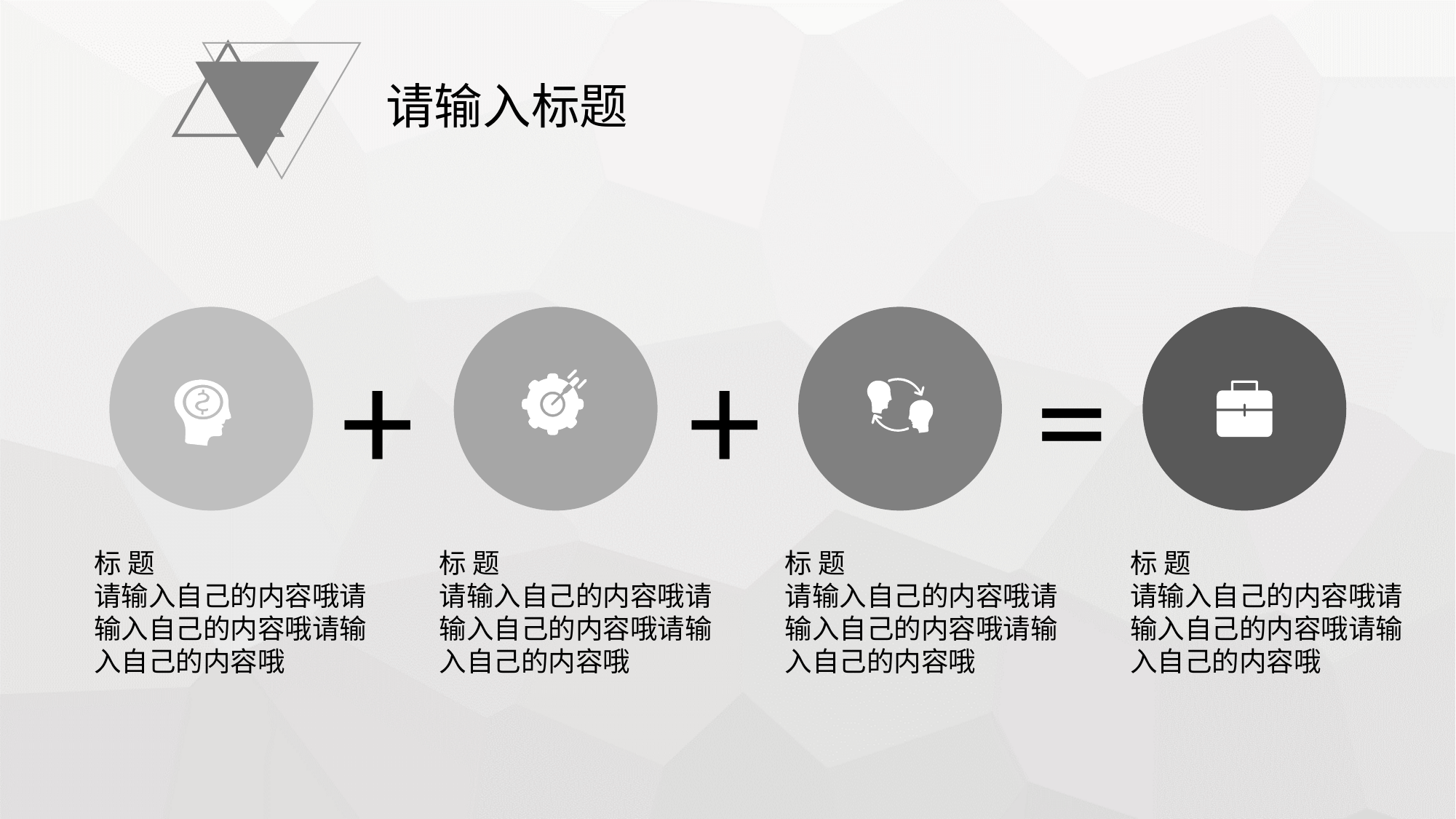

请输入标题

+
+
=

标 题
请输入自己的内容哦请输入自己的内容哦请输入自己的内容哦
标 题
请输入自己的内容哦请输入自己的内容哦请输入自己的内容哦
标 题
请输入自己的内容哦请输入自己的内容哦请输入自己的内容哦
标 题
请输入自己的内容哦请输入自己的内容哦请输入自己的内容哦